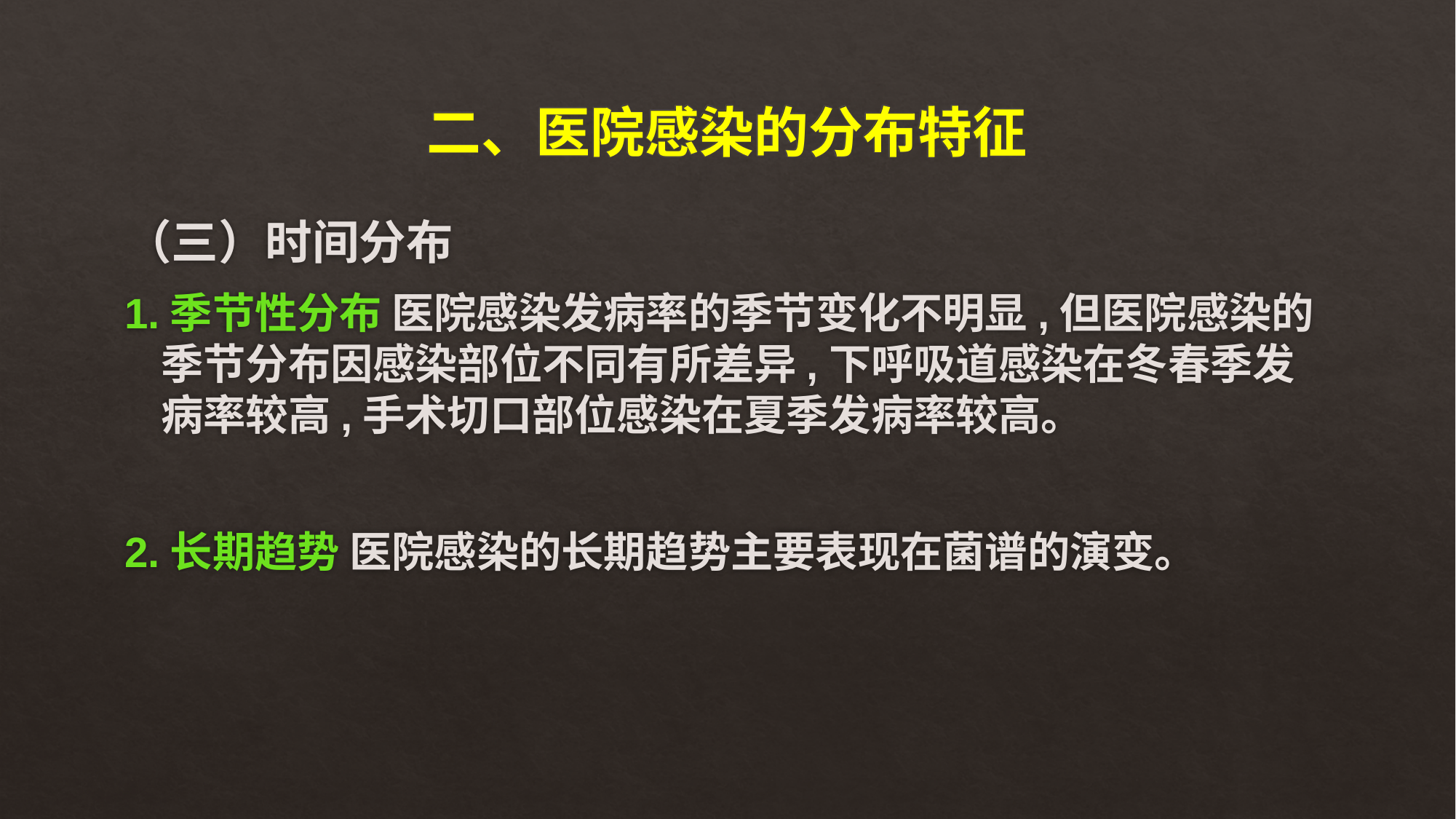

# 二、医院感染的分布特征
（三）时间分布
1.季节性分布 医院感染发病率的季节变化不明显,但医院感染的季节分布因感染部位不同有所差异,下呼吸道感染在冬春季发病率较高,手术切口部位感染在夏季发病率较高。

2.长期趋势 医院感染的长期趋势主要表现在菌谱的演变。